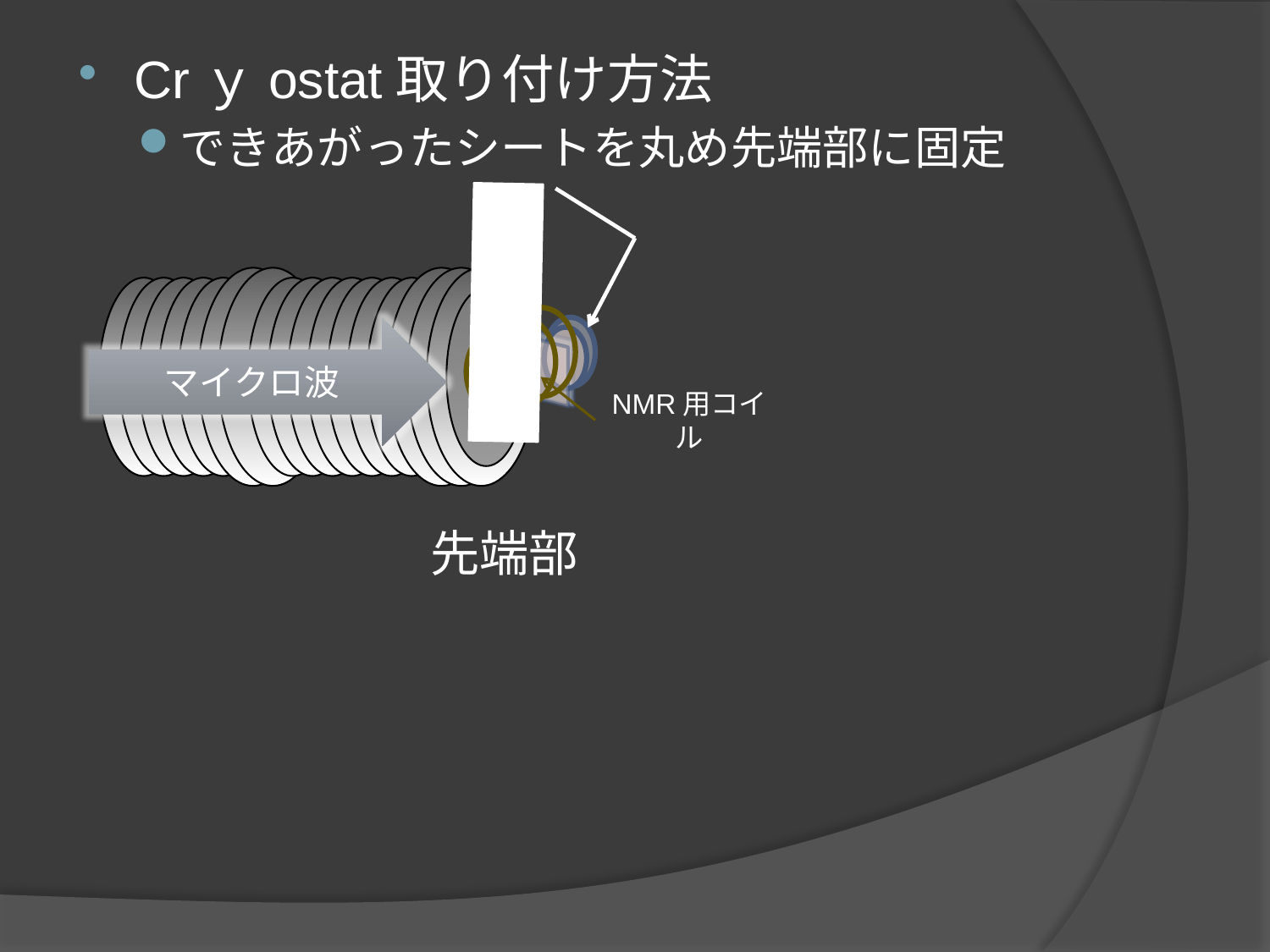

Crｙostat取り付け方法
できあがったシートを丸め先端部に固定

マイクロ波

NMR用コイル
先端部